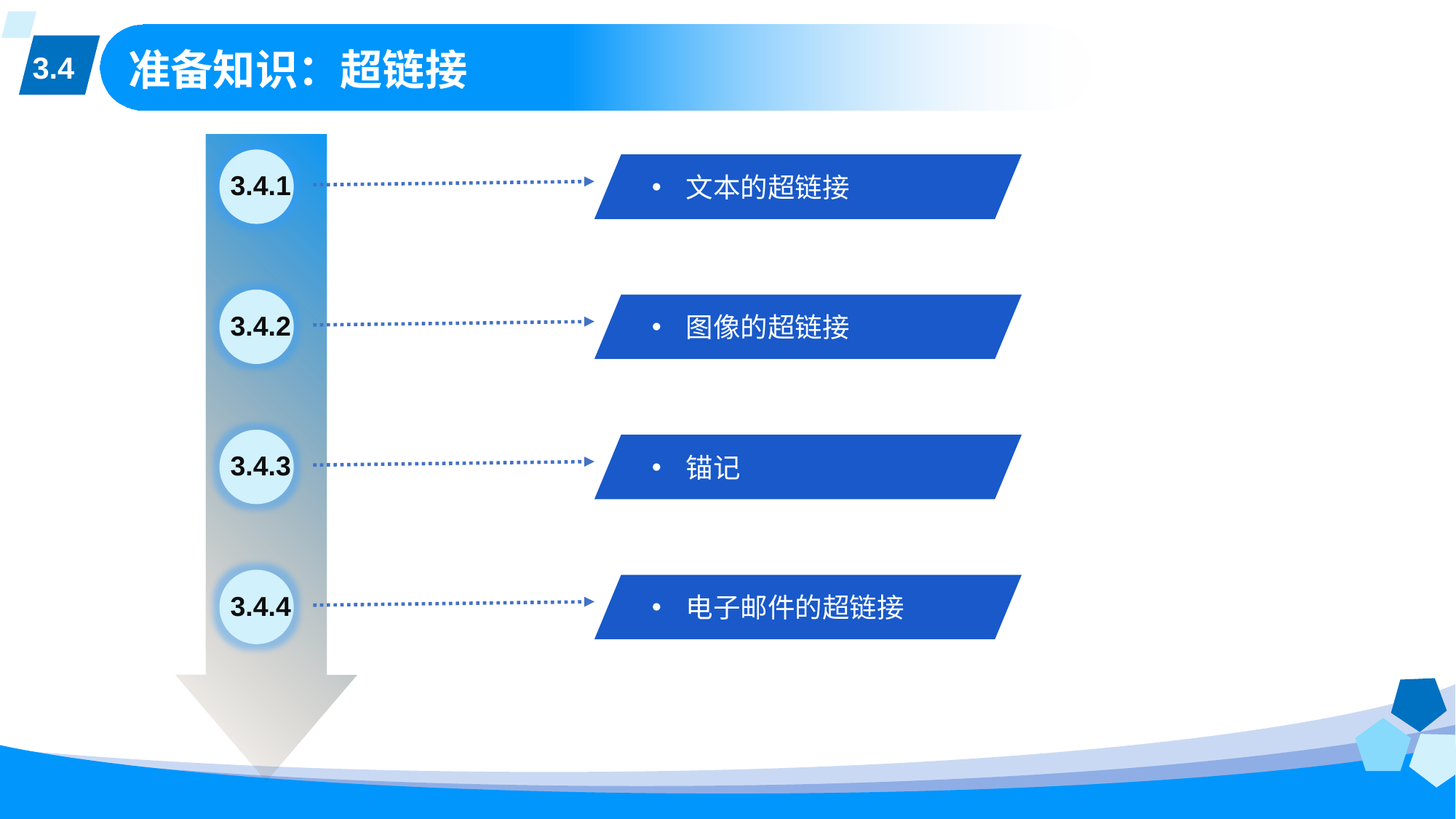

3.4
# 准备知识：超链接

3.4.1
文本的超链接

3.4.2
图像的超链接

3.4.3
锚记

3.4.4
电子邮件的超链接